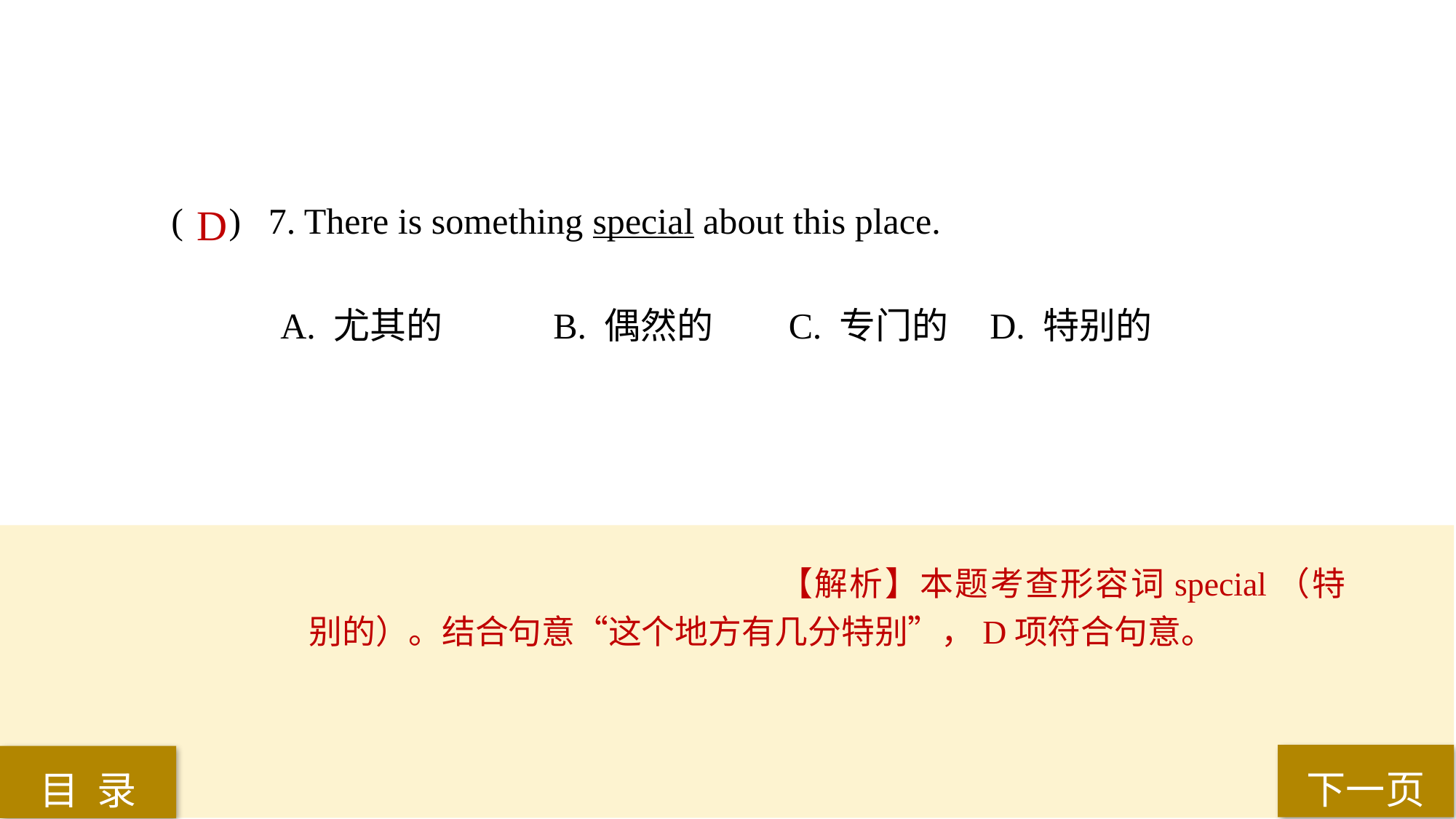

(     )   7. There is something special about this place.

A. 尤其的 	B. 偶然的	 C. 专门的 	D. 特别的
D
【解析】本题考查形容词special（特别的）。结合句意“这个地方有几分特别”，D项符合句意。